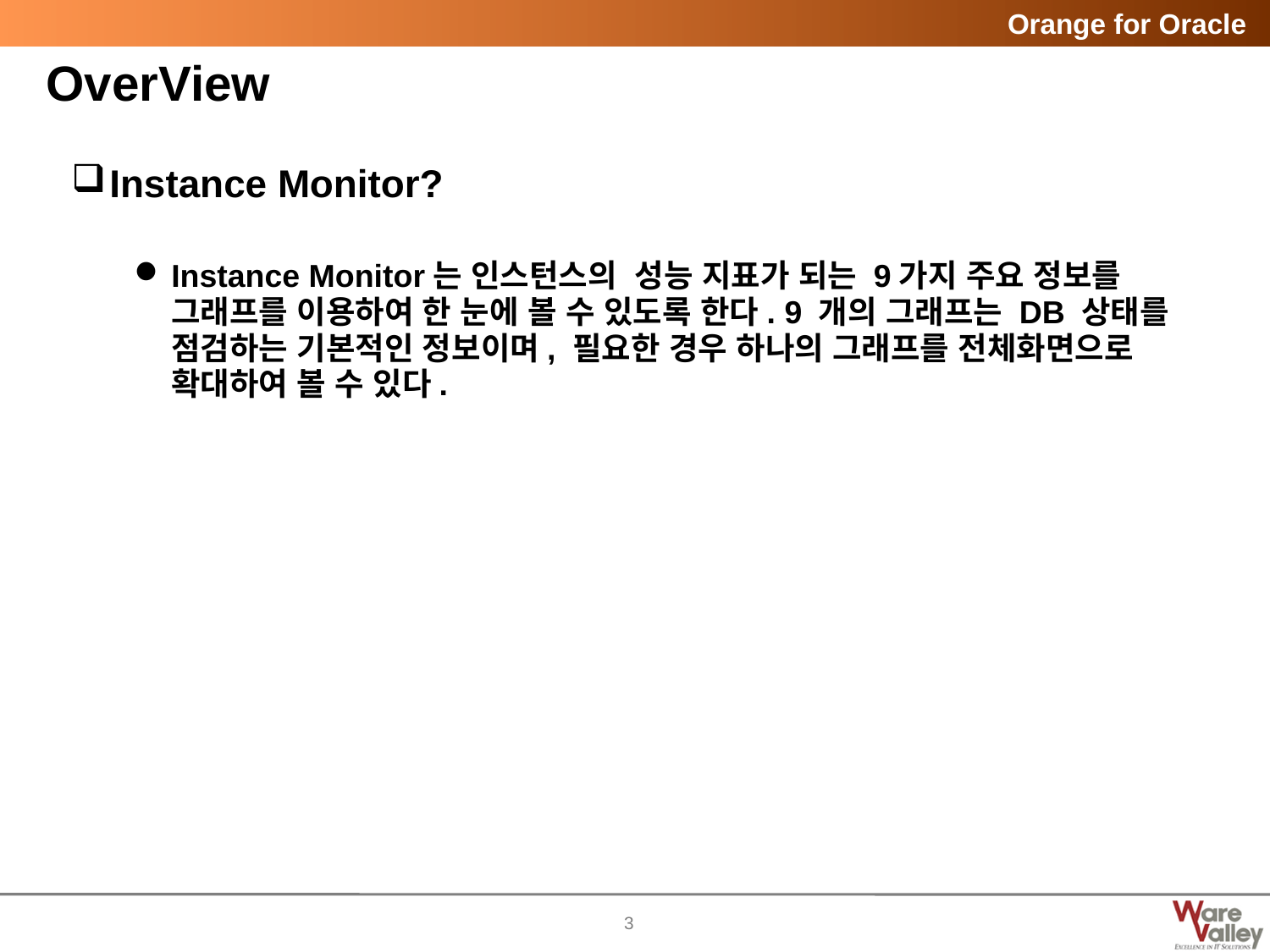

# OverView
Instance Monitor?

Instance Monitor는 인스턴스의  성능 지표가 되는 9가지 주요 정보를  그래프를 이용하여 한 눈에 볼 수 있도록 한다. 9 개의 그래프는 DB 상태를 점검하는 기본적인 정보이며, 필요한 경우 하나의 그래프를 전체화면으로 확대하여 볼 수 있다.